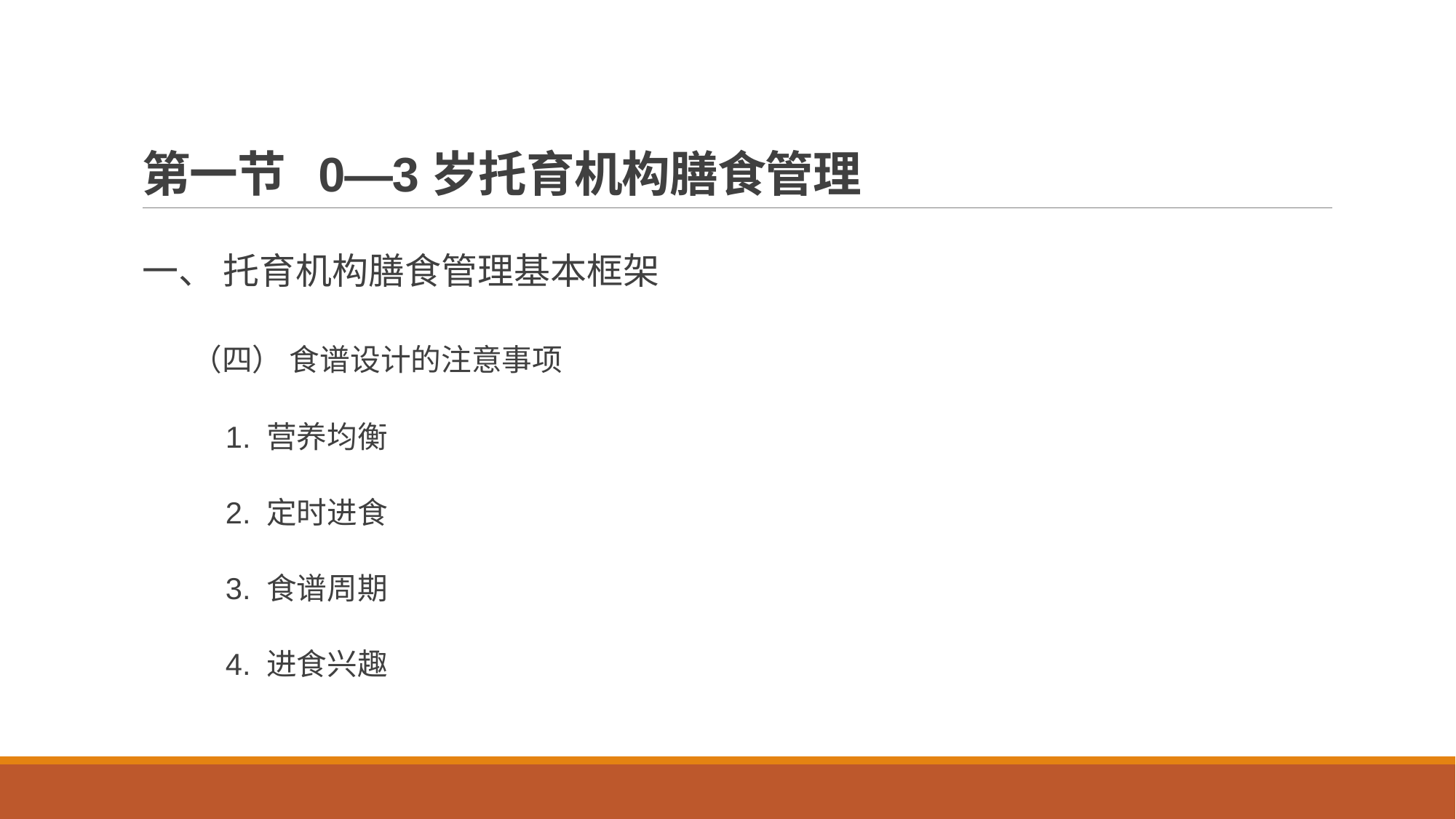

# 第一节  0—3岁托育机构膳食管理
一、 托育机构膳食管理基本框架
     （四） 食谱设计的注意事项
          1. 营养均衡
          2. 定时进食
          3. 食谱周期
          4. 进食兴趣